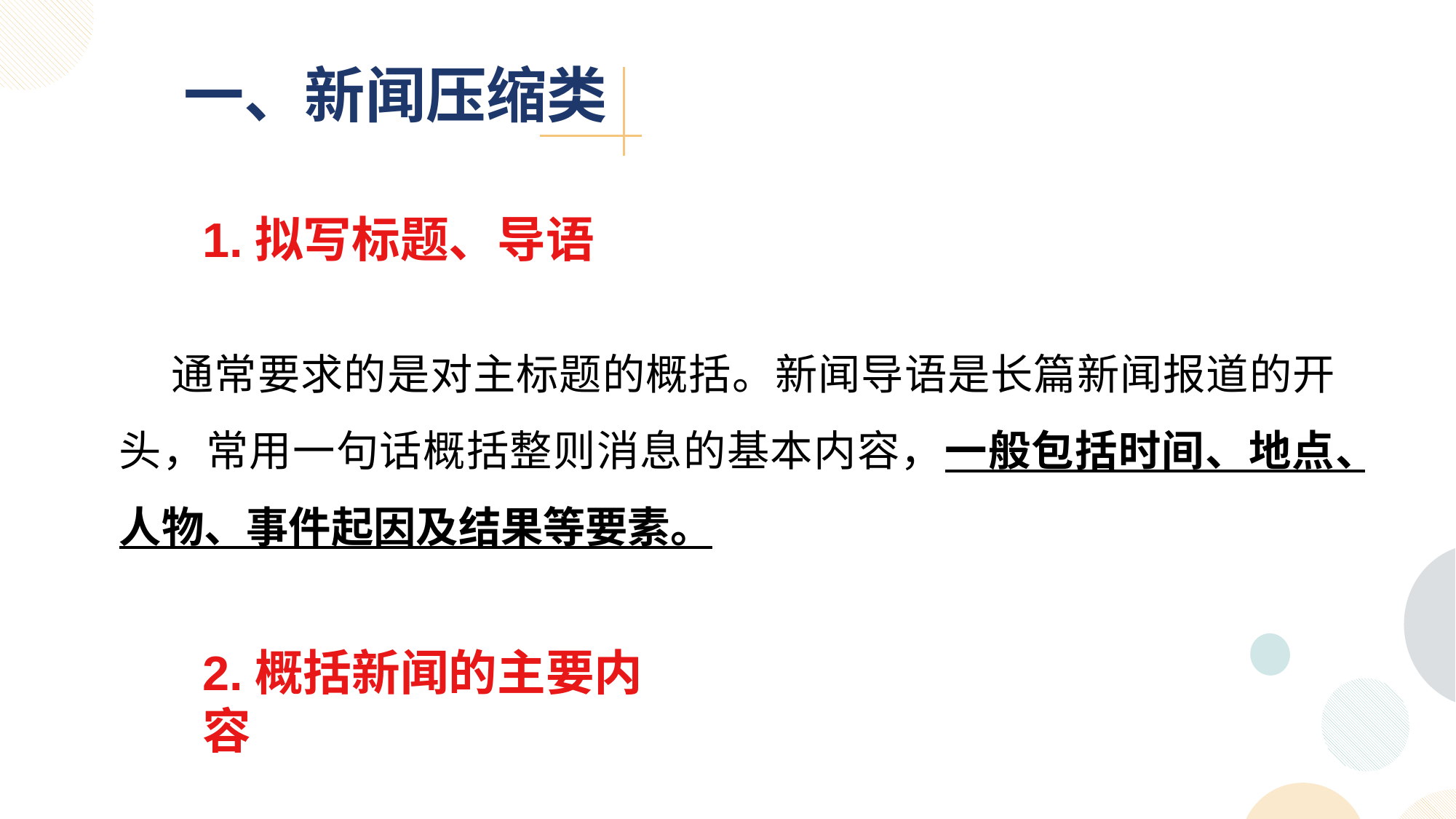

一、新闻压缩类
1.拟写标题、导语
    通常要求的是对主标题的概括。新闻导语是长篇新闻报道的开头，常用一句话概括整则消息的基本内容，一般包括时间、地点、人物、事件起因及结果等要素。

2.概括新闻的主要内容